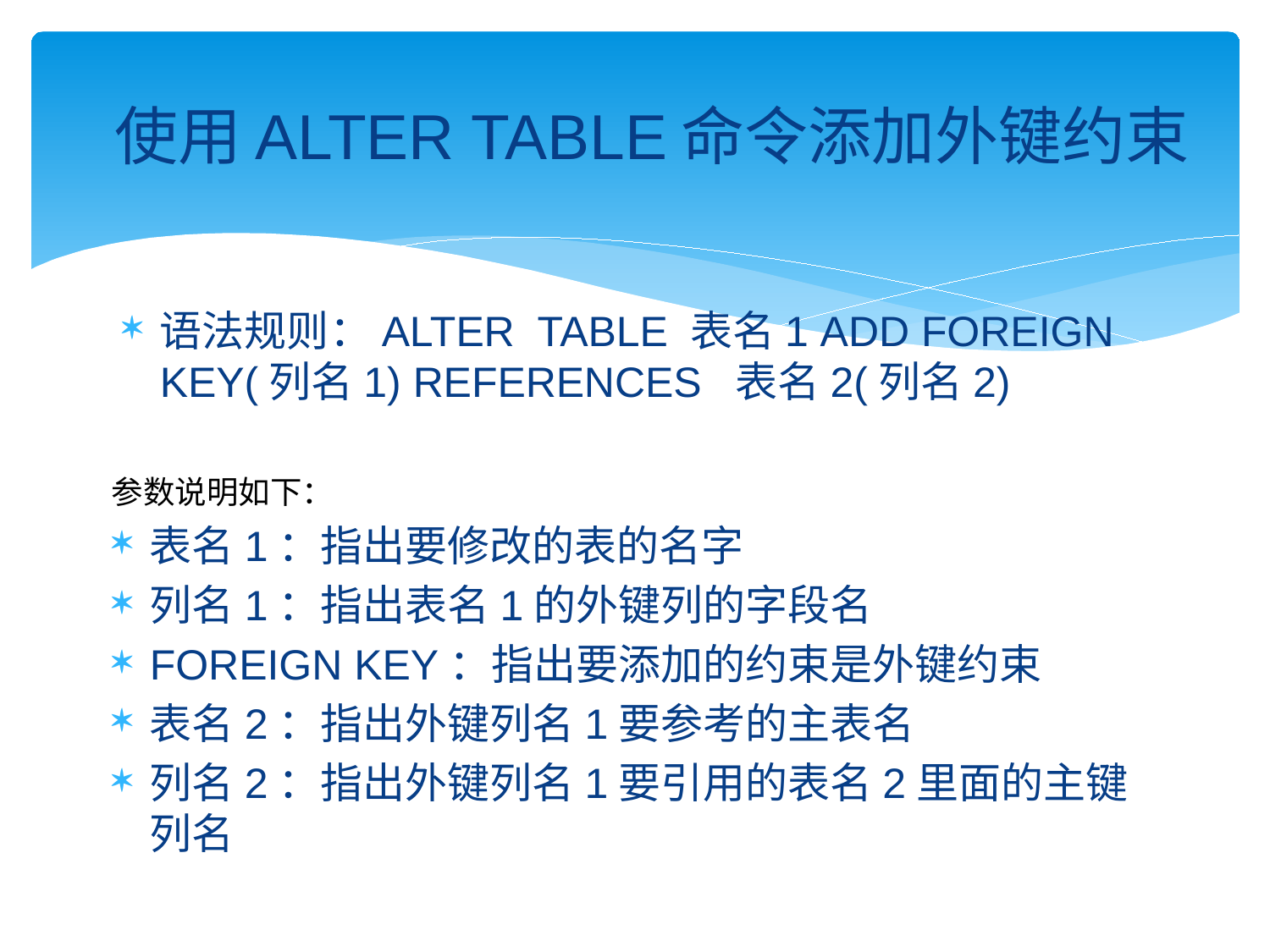

# 使用ALTER TABLE命令添加外键约束
语法规则：ALTER  TABLE 表名1 ADD FOREIGN KEY(列名1) REFERENCES  表名2(列名2)
参数说明如下：
表名1：指出要修改的表的名字
列名1：指出表名1的外键列的字段名
FOREIGN KEY：指出要添加的约束是外键约束
表名2：指出外键列名1要参考的主表名
列名2：指出外键列名1要引用的表名2里面的主键列名